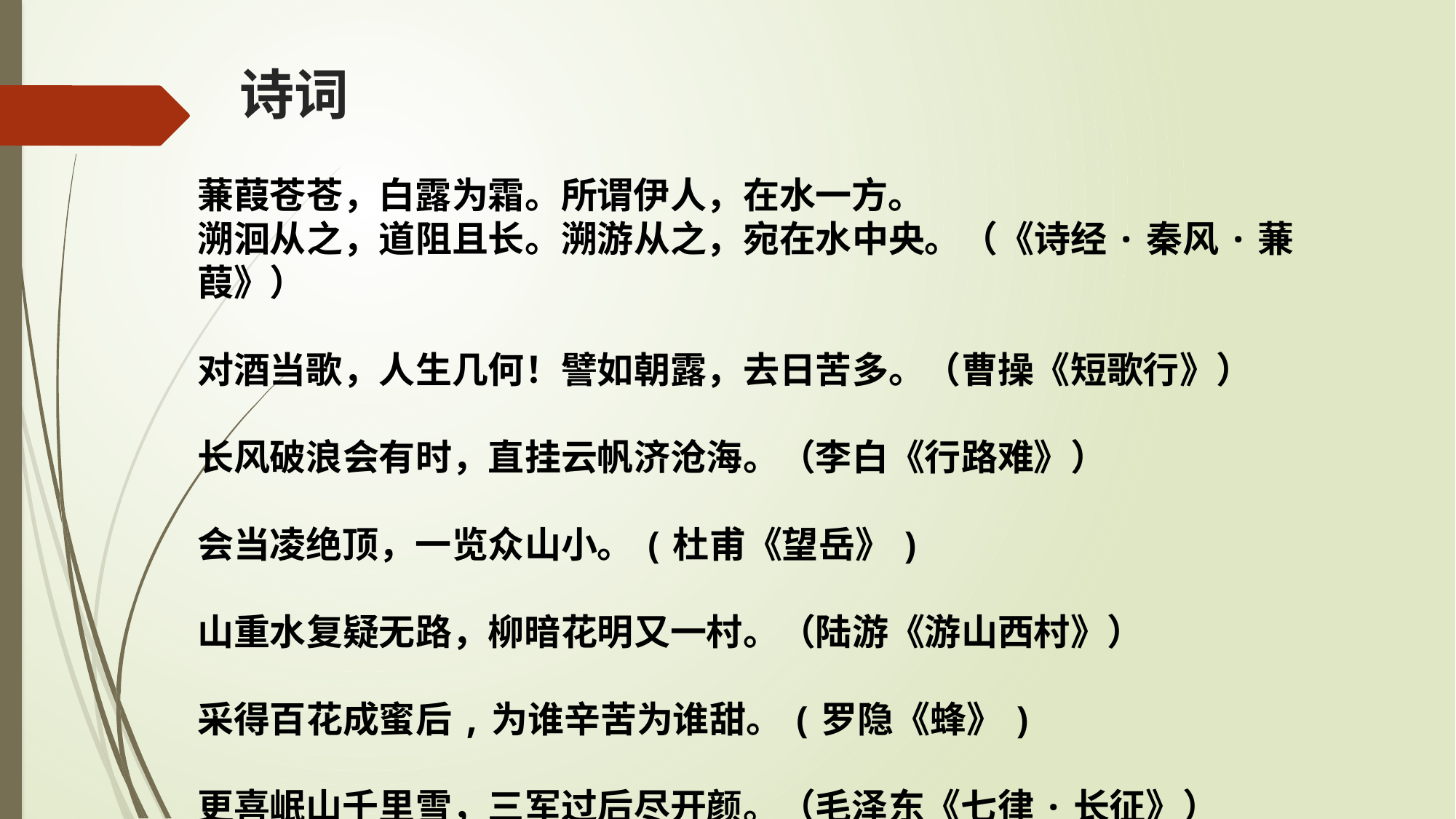

# 诗词
蒹葭苍苍，白露为霜。所谓伊人，在水一方。
溯洄从之，道阻且长。溯游从之，宛在水中央。（《诗经·秦风·蒹葭》）

对酒当歌，人生几何！譬如朝露，去日苦多。（曹操《短歌行》）

长风破浪会有时，直挂云帆济沧海。（李白《行路难》）

会当凌绝顶，一览众山小。(杜甫《望岳》)

山重水复疑无路，柳暗花明又一村。（陆游《游山西村》）

采得百花成蜜后,为谁辛苦为谁甜。(罗隐《蜂》)

更喜岷山千里雪，三军过后尽开颜。（毛泽东《七律·长征》）
……